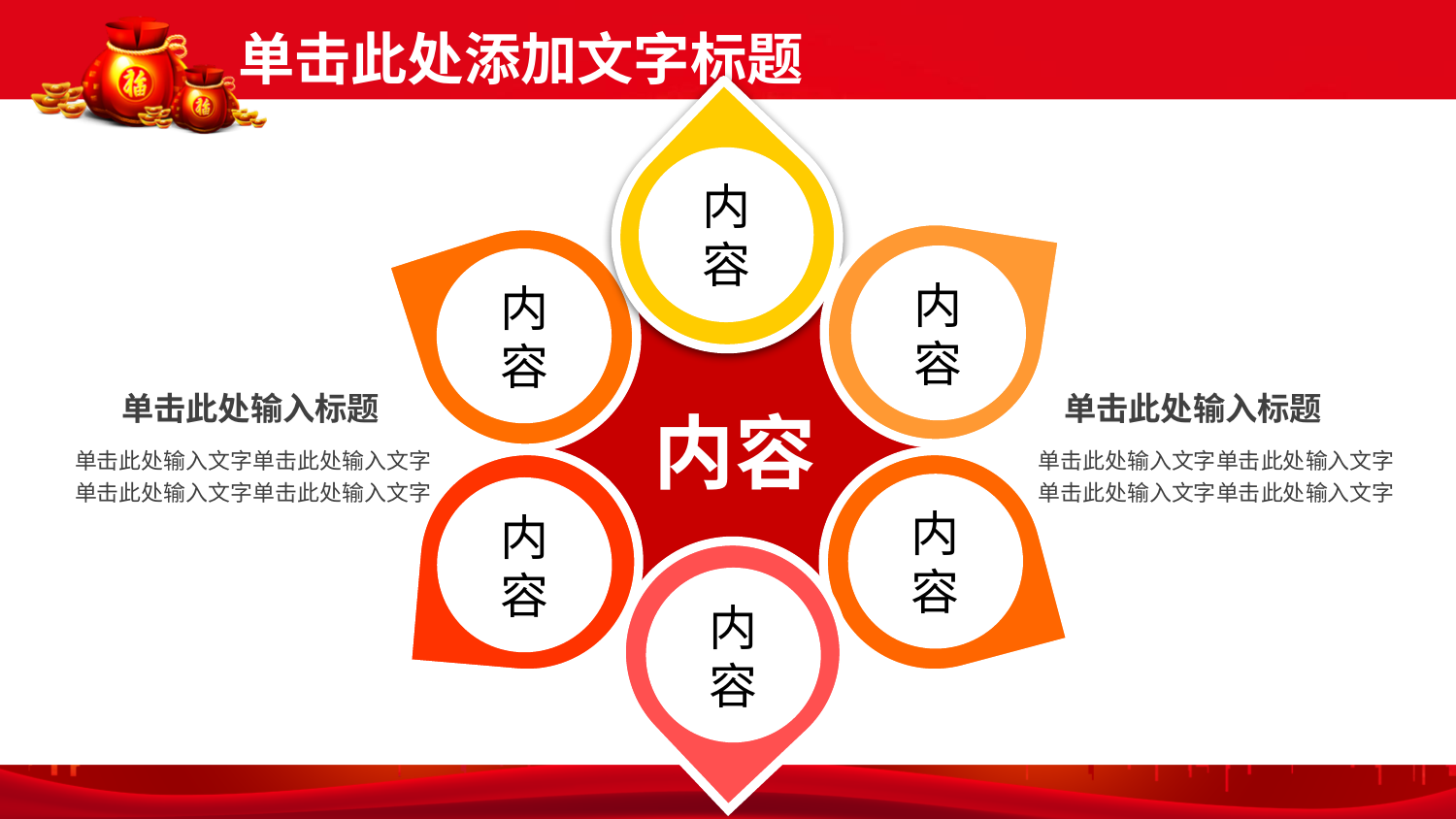

内容

内容

内容
内容
单击此处输入标题
单击此处输入标题
单击此处输入文字单击此处输入文字
单击此处输入文字单击此处输入文字

单击此处输入文字单击此处输入文字
单击此处输入文字单击此处输入文字

内容

内容

内容